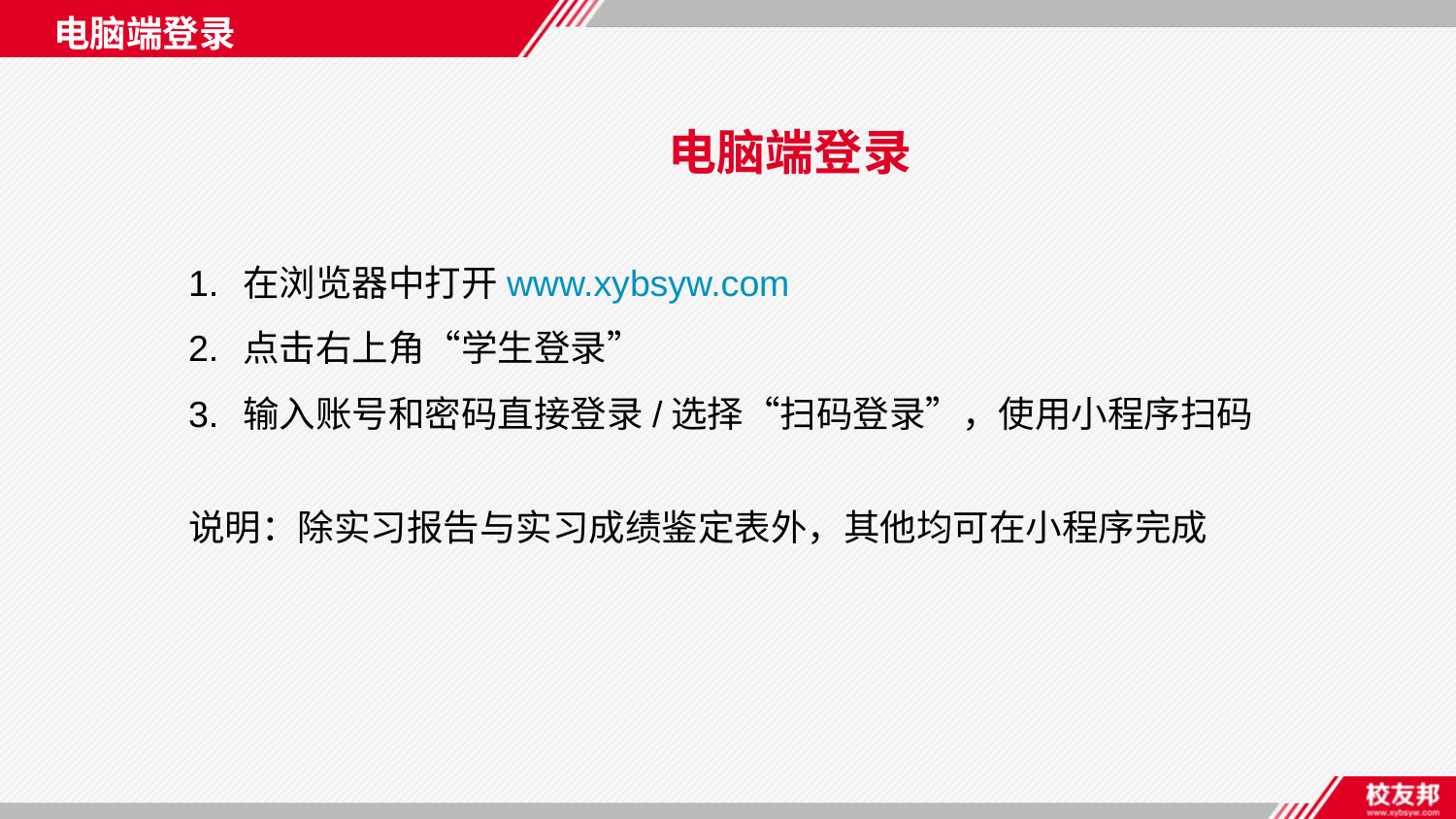

电脑端登录
电脑端登录

在浏览器中打开www.xybsyw.com
点击右上角“学生登录”
输入账号和密码直接登录/选择“扫码登录”，使用小程序扫码

说明：除实习报告与实习成绩鉴定表外，其他均可在小程序完成